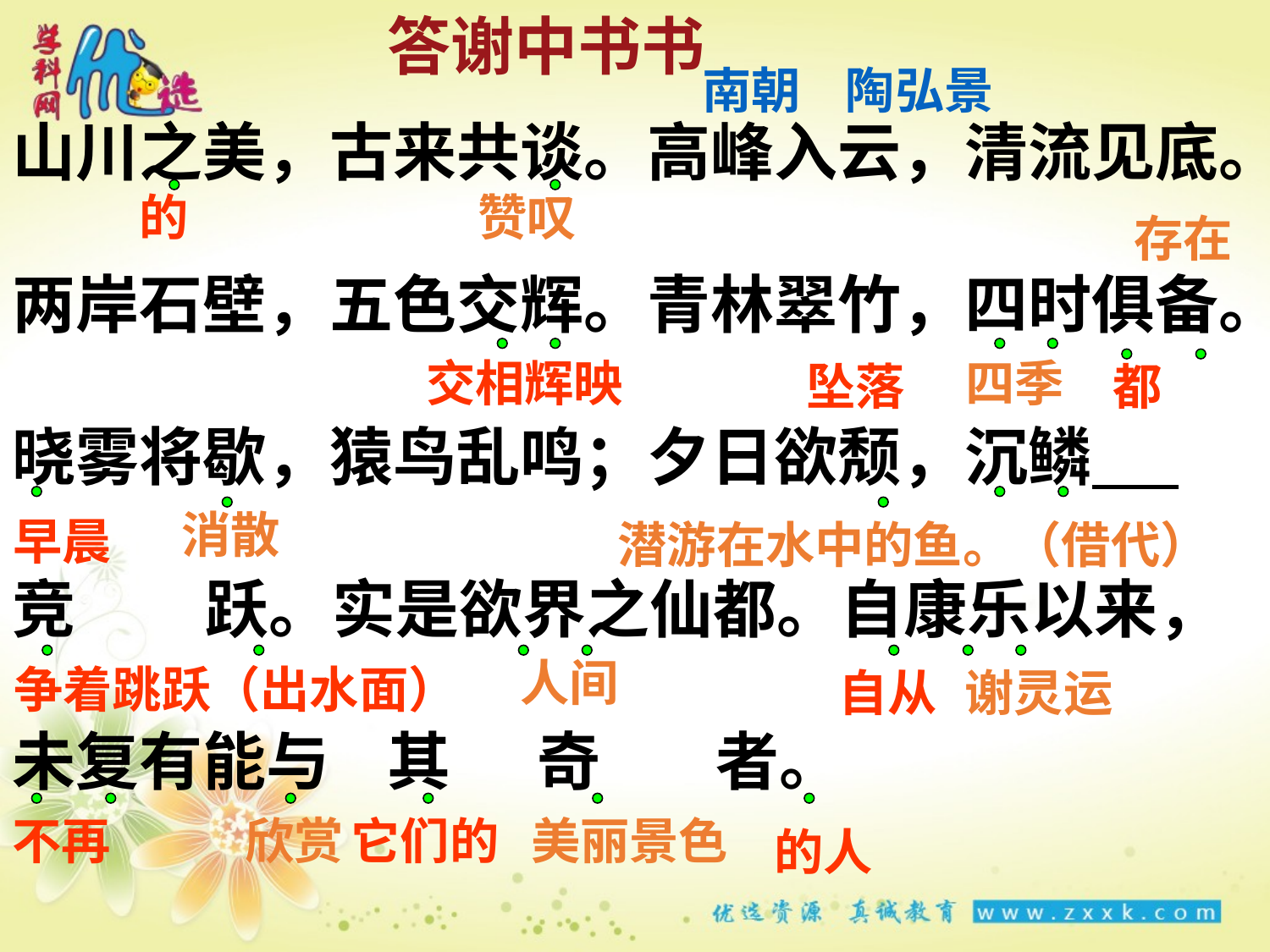

答谢中书书
南朝    陶弘景
山川之美，古来共谈。高峰入云，清流见底。

两岸石壁，五色交辉。青林翠竹，四时俱备。

晓雾将歇，猿鸟乱鸣；夕日欲颓，沉鳞

竞         跃。实是欲界之仙都。自康乐以来，

未复有能与    其      奇        者。
的

赞叹

存在

交相辉映
四季
坠落
都

消散

早晨
潜游在水中的鱼。（借代）

人间

争着跳跃（出水面）
自从
谢灵运

不再
欣赏
它们的
美丽景色
的人